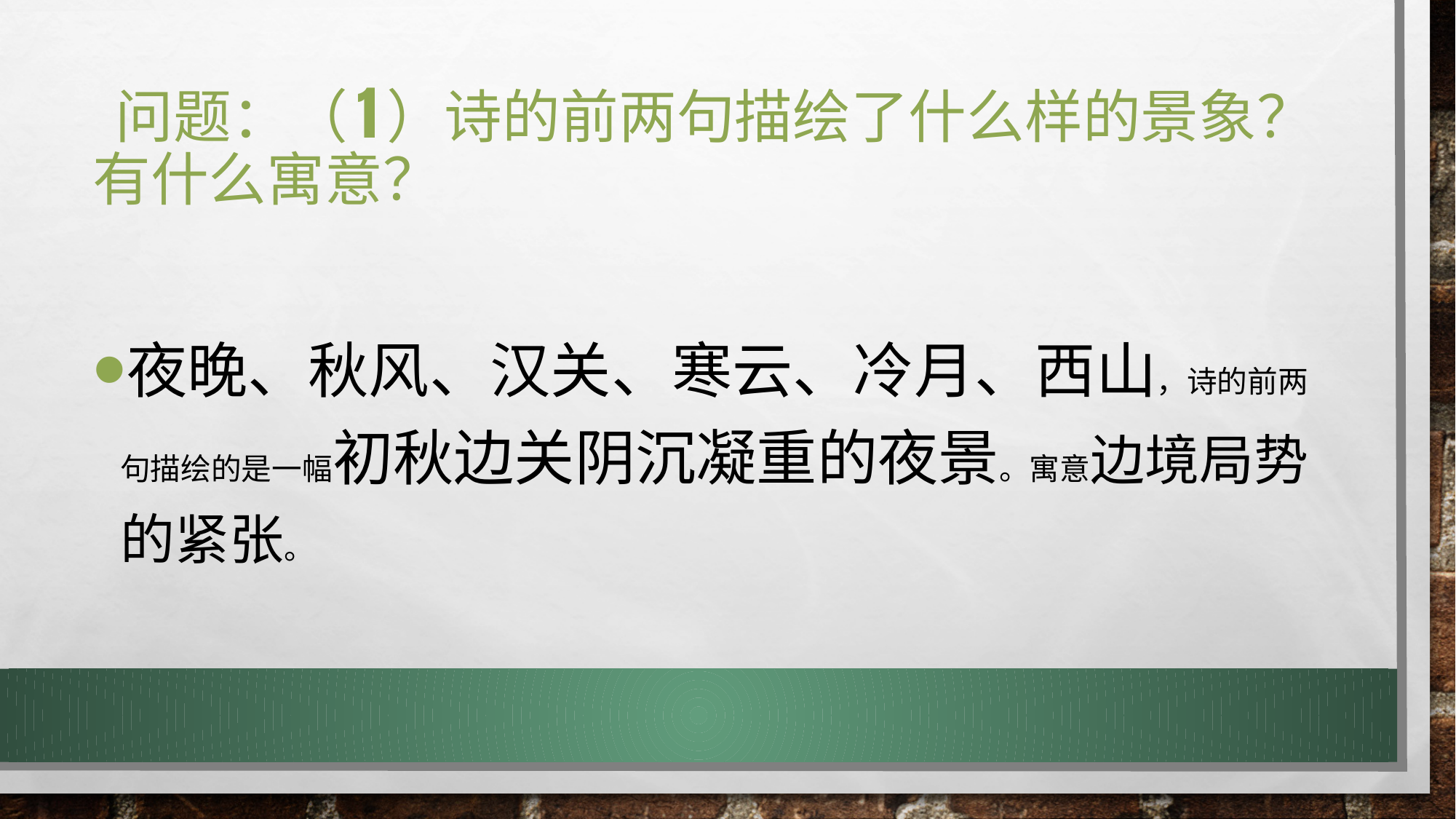

# 问题：（1）诗的前两句描绘了什么样的景象？有什么寓意？
夜晚、秋风、汉关、寒云、冷月、西山，诗的前两句描绘的是一幅初秋边关阴沉凝重的夜景。寓意边境局势的紧张。